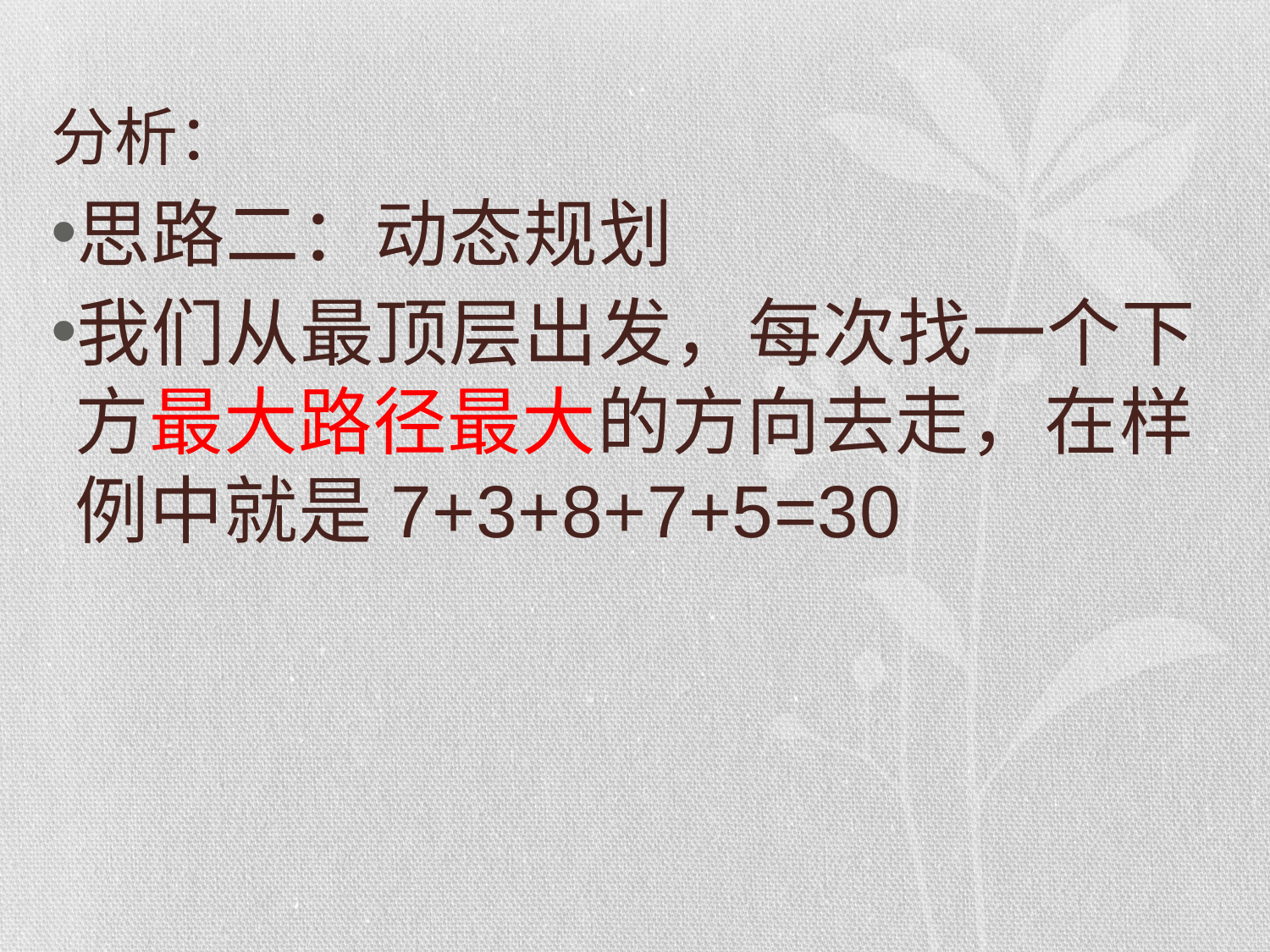

# 分析：
思路二：动态规划
我们从最顶层出发，每次找一个下方最大路径最大的方向去走，在样例中就是7+3+8+7+5=30